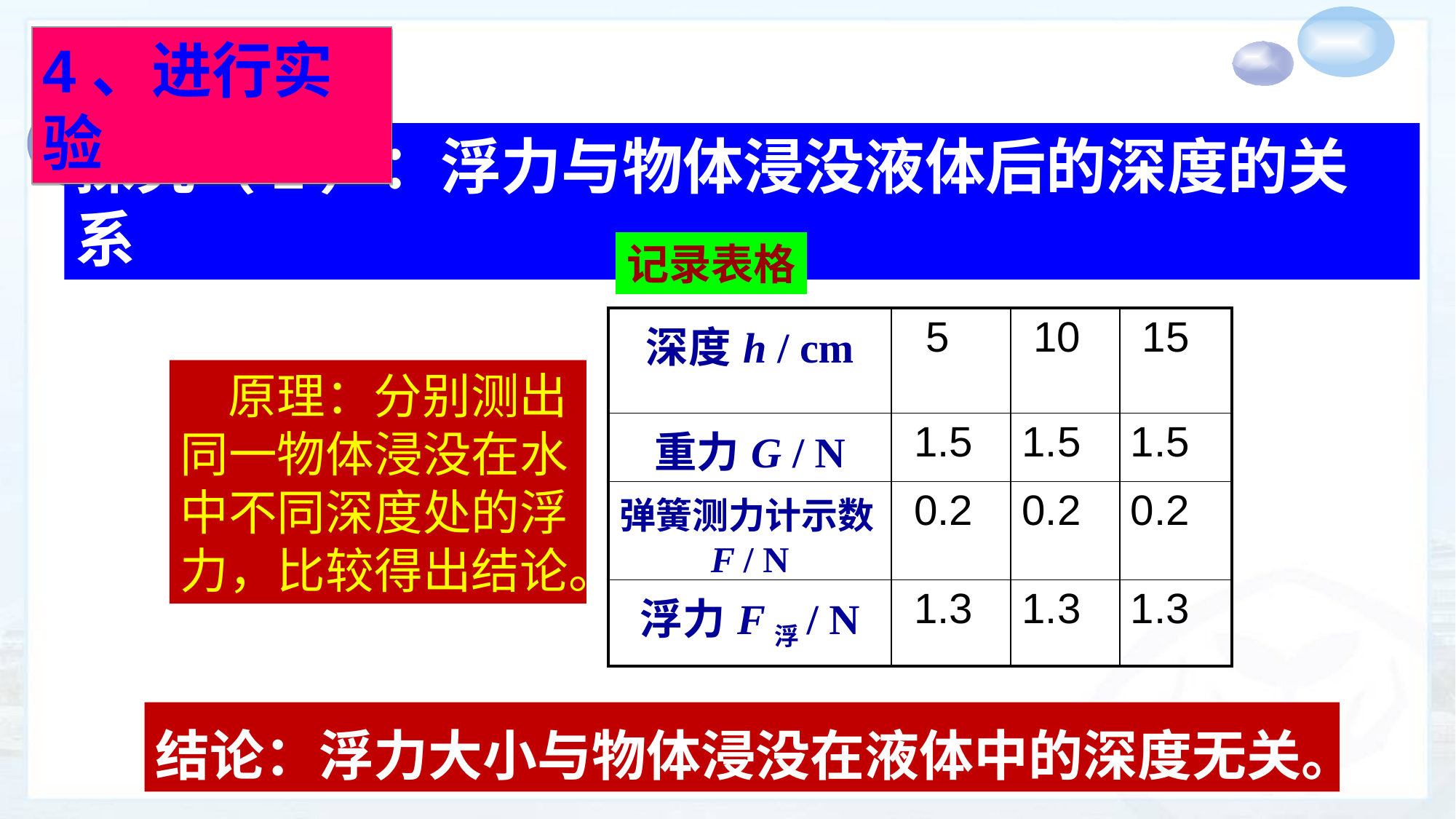

4、进行实验
探究（1）：浮力与物体浸没液体后的深度的关系
记录表格
| 深度h / cm | 5 | 10 | 15 |
| --- | --- | --- | --- |
| 重力G / N | 1.5 | 1.5 | 1.5 |
| 弹簧测力计示数F / N | 0.2 | 0.2 | 0.2 |
| 浮力F浮/ N | 1.3 | 1.3 | 1.3 |
    原理：分别测出同一物体浸没在水中不同深度处的浮力，比较得出结论。
结论：浮力大小与物体浸没在液体中的深度无关。